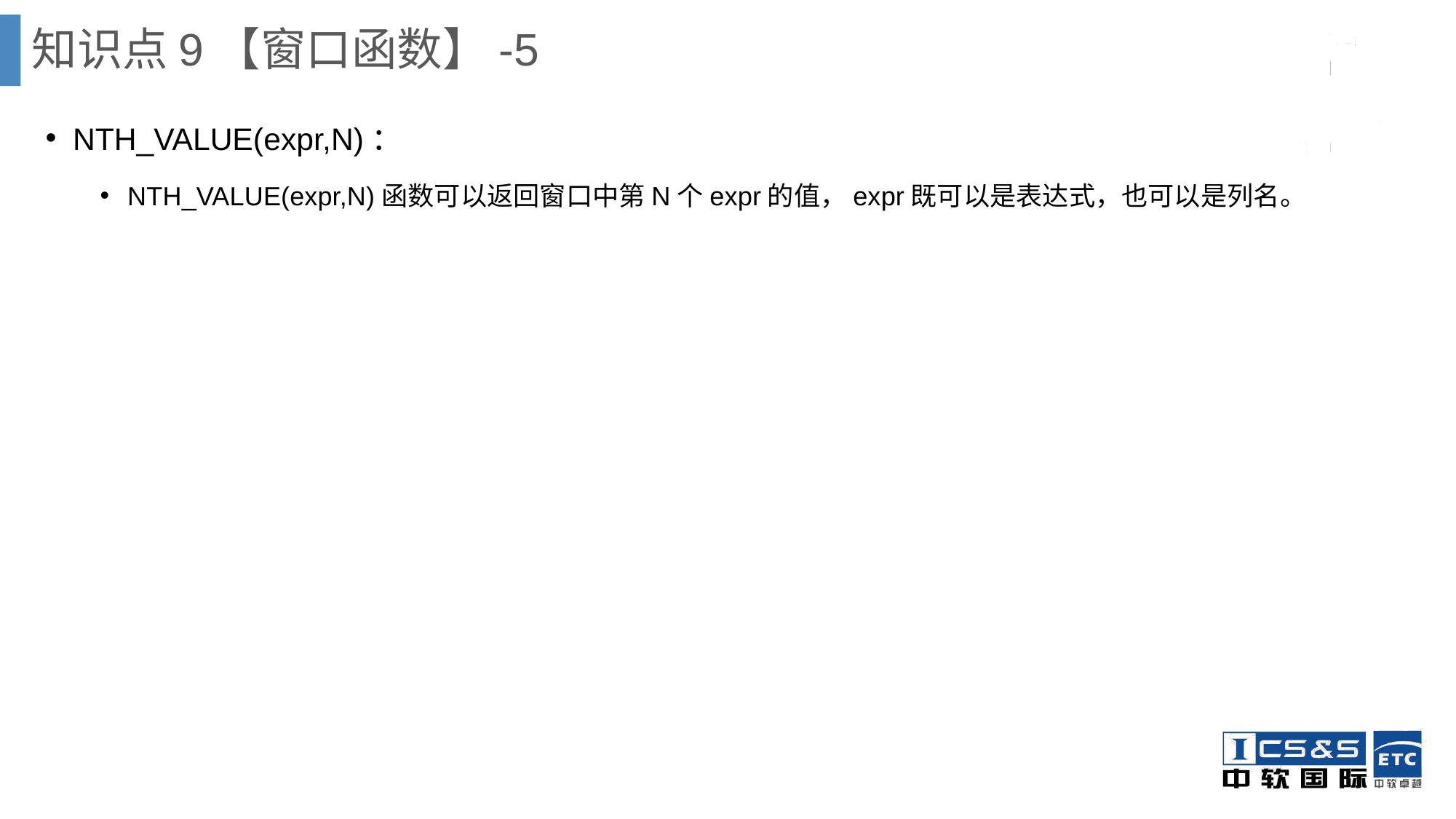

知识点9【窗口函数】-5
NTH_VALUE(expr,N)：
NTH_VALUE(expr,N)函数可以返回窗口中第N个expr的值，expr既可以是表达式，也可以是列名。